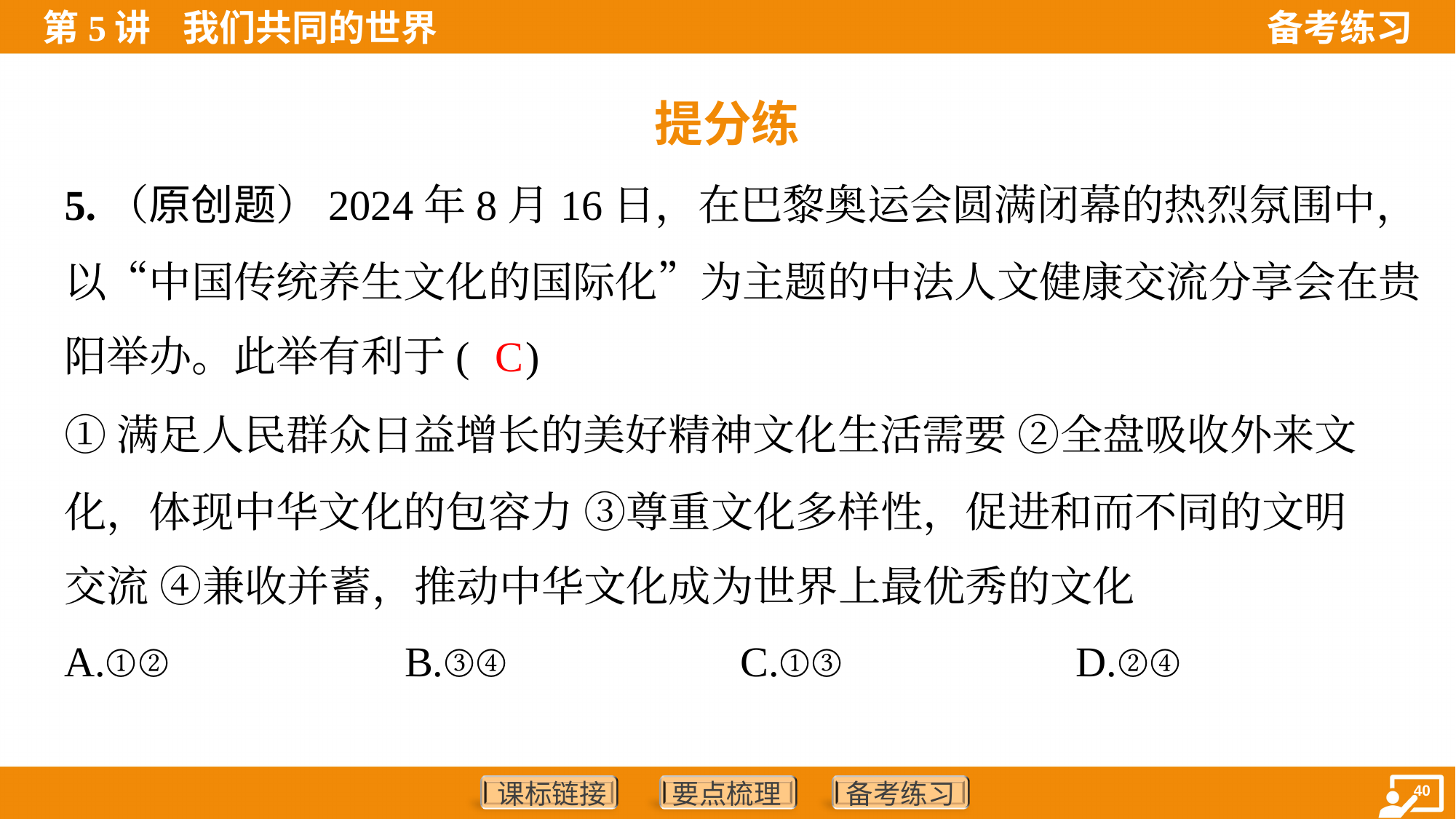

提分练
5.（原创题）2024年8月16日，在巴黎奥运会圆满闭幕的热烈氛围中，
以“中国传统养生文化的国际化”为主题的中法人文健康交流分享会在贵
阳举办。此举有利于(     )
C
①满足人民群众日益增长的美好精神文化生活需要 ②全盘吸收外来文
化，体现中华文化的包容力 ③尊重文化多样性，促进和而不同的文明
交流 ④兼收并蓄，推动中华文化成为世界上最优秀的文化
A.①②	B.③④	C.①③	D.②④